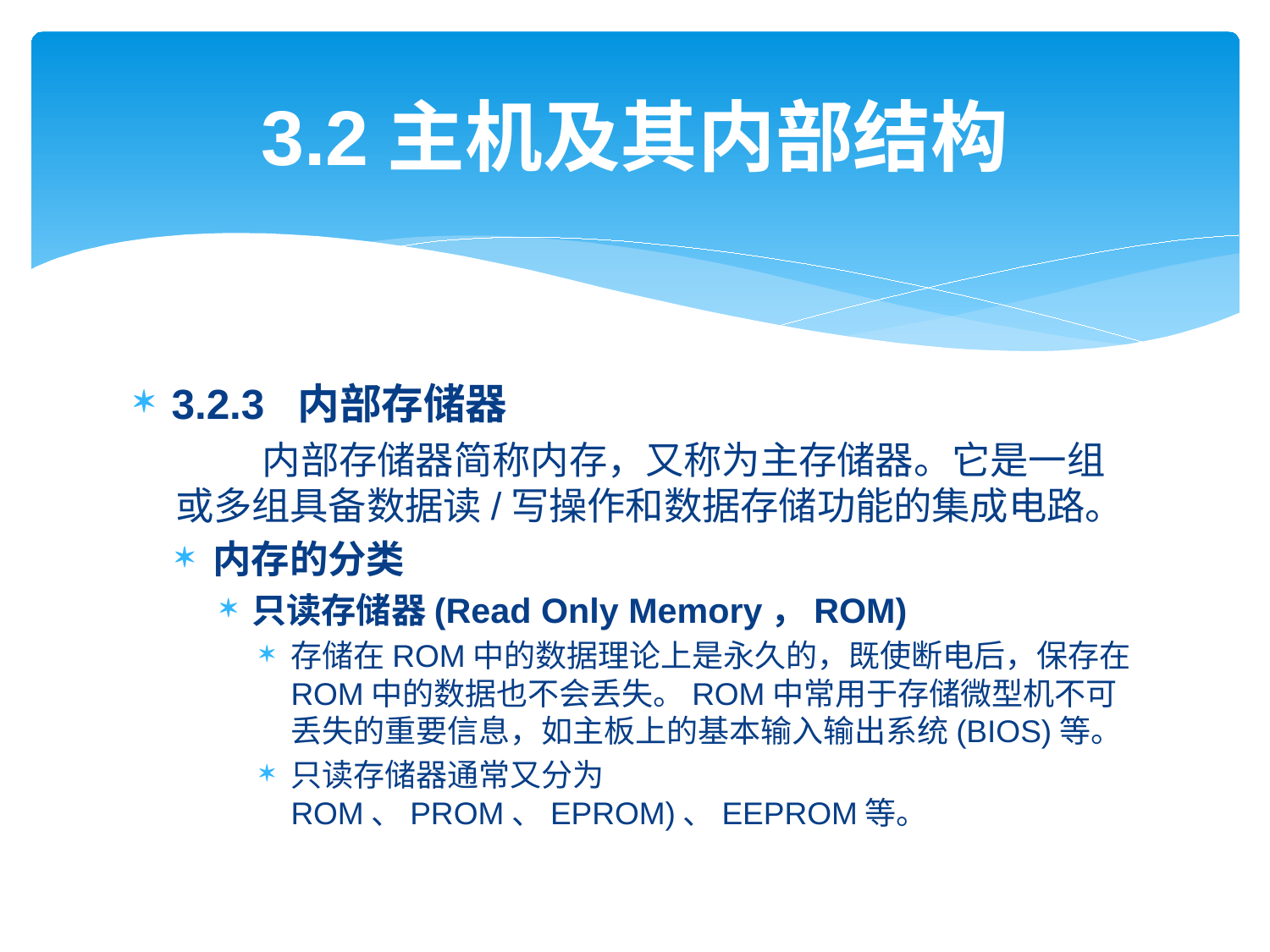

# 3.2主机及其内部结构
3.2.3  内部存储器
         内部存储器简称内存，又称为主存储器。它是一组或多组具备数据读/写操作和数据存储功能的集成电路。
内存的分类
只读存储器(Read Only Memory，ROM)
存储在ROM中的数据理论上是永久的，既使断电后，保存在ROM中的数据也不会丢失。ROM中常用于存储微型机不可丢失的重要信息，如主板上的基本输入输出系统(BIOS)等。
只读存储器通常又分为ROM、PROM、EPROM)、EEPROM等。